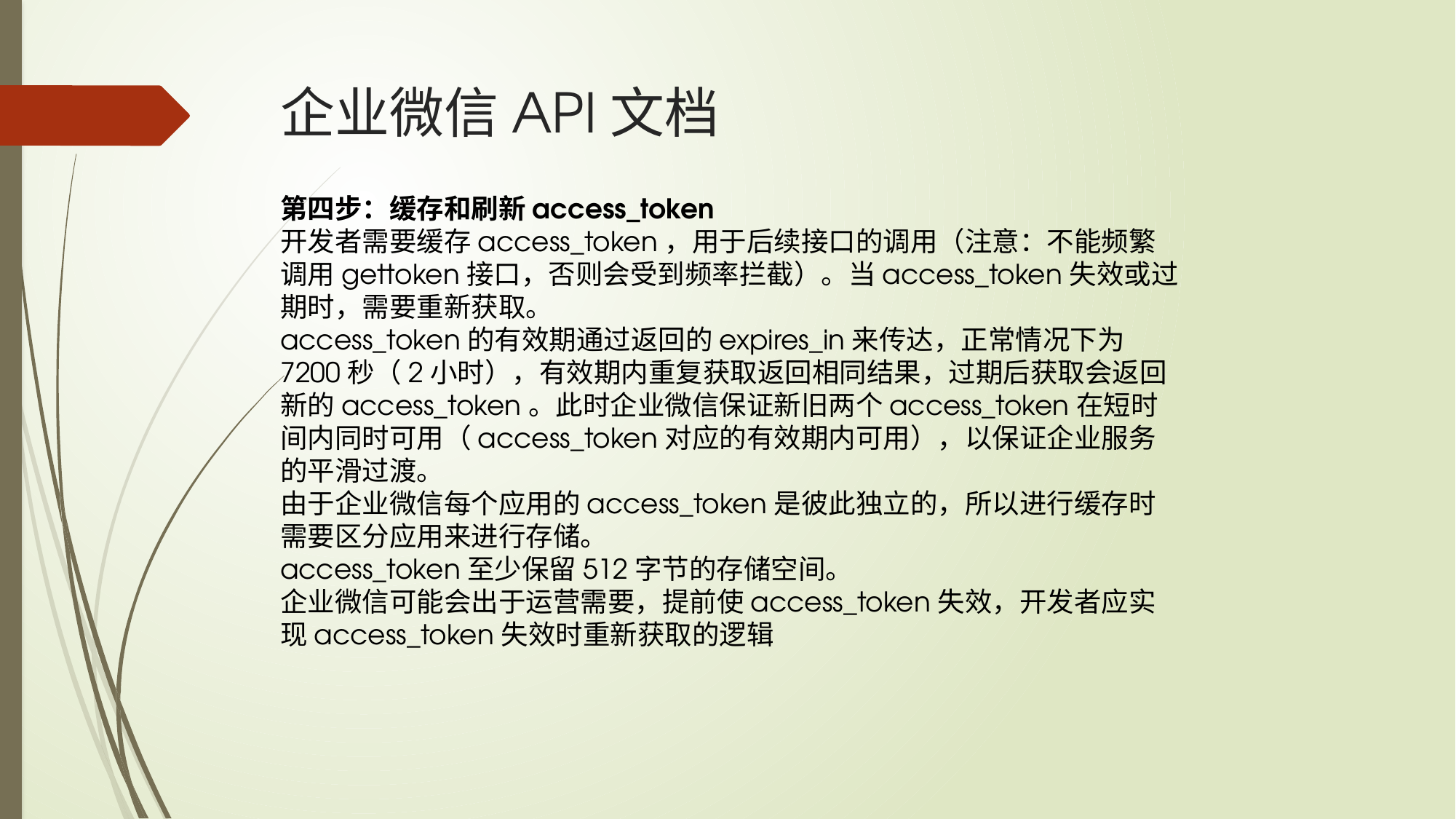

# 企业微信API文档
第四步：缓存和刷新access_token
开发者需要缓存access_token，用于后续接口的调用（注意：不能频繁调用gettoken接口，否则会受到频率拦截）。当access_token失效或过期时，需要重新获取。
access_token的有效期通过返回的expires_in来传达，正常情况下为7200秒（2小时），有效期内重复获取返回相同结果，过期后获取会返回新的access_token。此时企业微信保证新旧两个access_token在短时间内同时可用（access_token对应的有效期内可用），以保证企业服务的平滑过渡。
由于企业微信每个应用的access_token是彼此独立的，所以进行缓存时需要区分应用来进行存储。
access_token至少保留512字节的存储空间。
企业微信可能会出于运营需要，提前使access_token失效，开发者应实现access_token失效时重新获取的逻辑